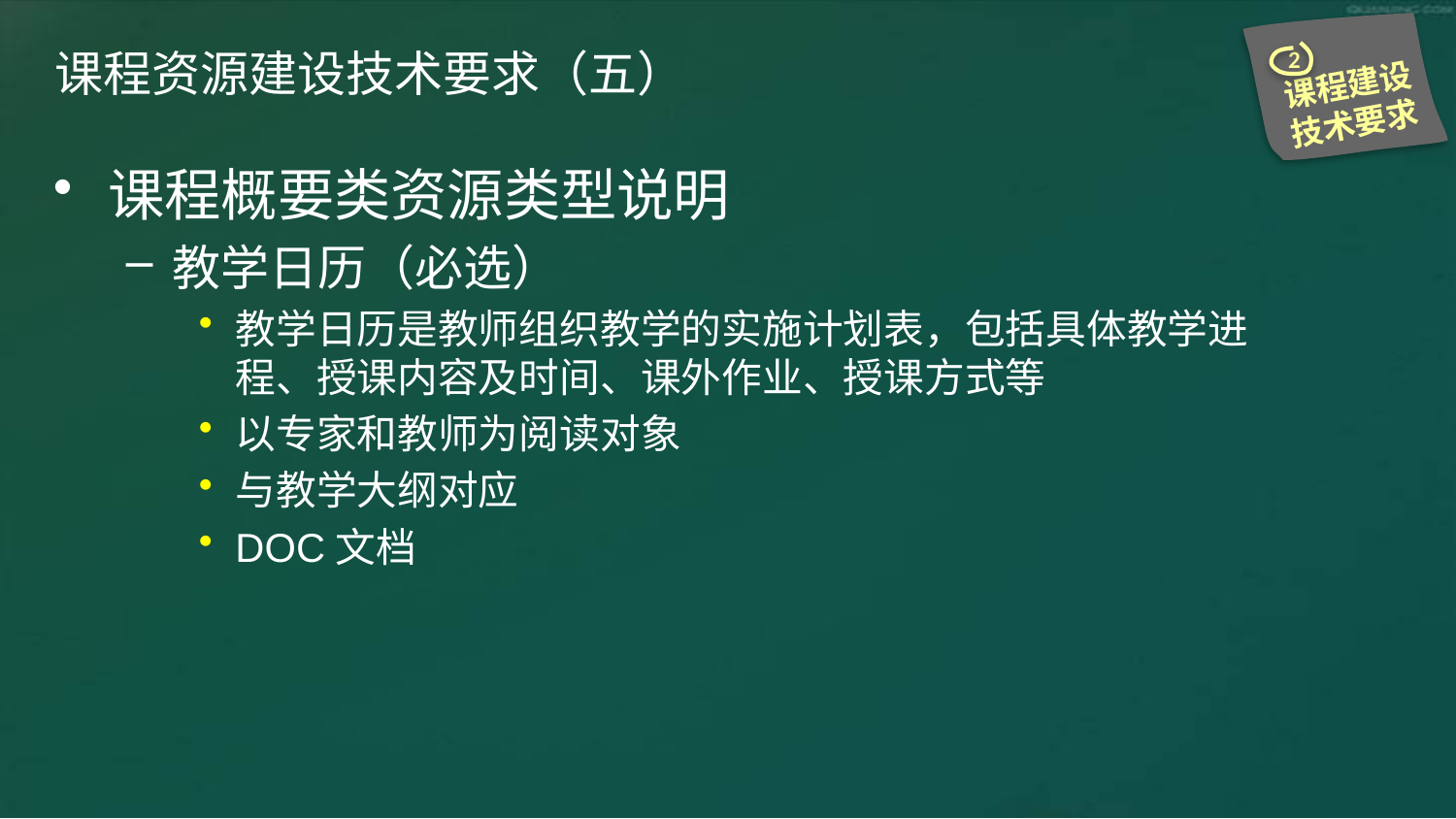

2

课程建设技术要求
# 课程资源建设技术要求（五）
课程概要类资源类型说明
教学日历（必选）
教学日历是教师组织教学的实施计划表，包括具体教学进程、授课内容及时间、课外作业、授课方式等
以专家和教师为阅读对象
与教学大纲对应
DOC文档